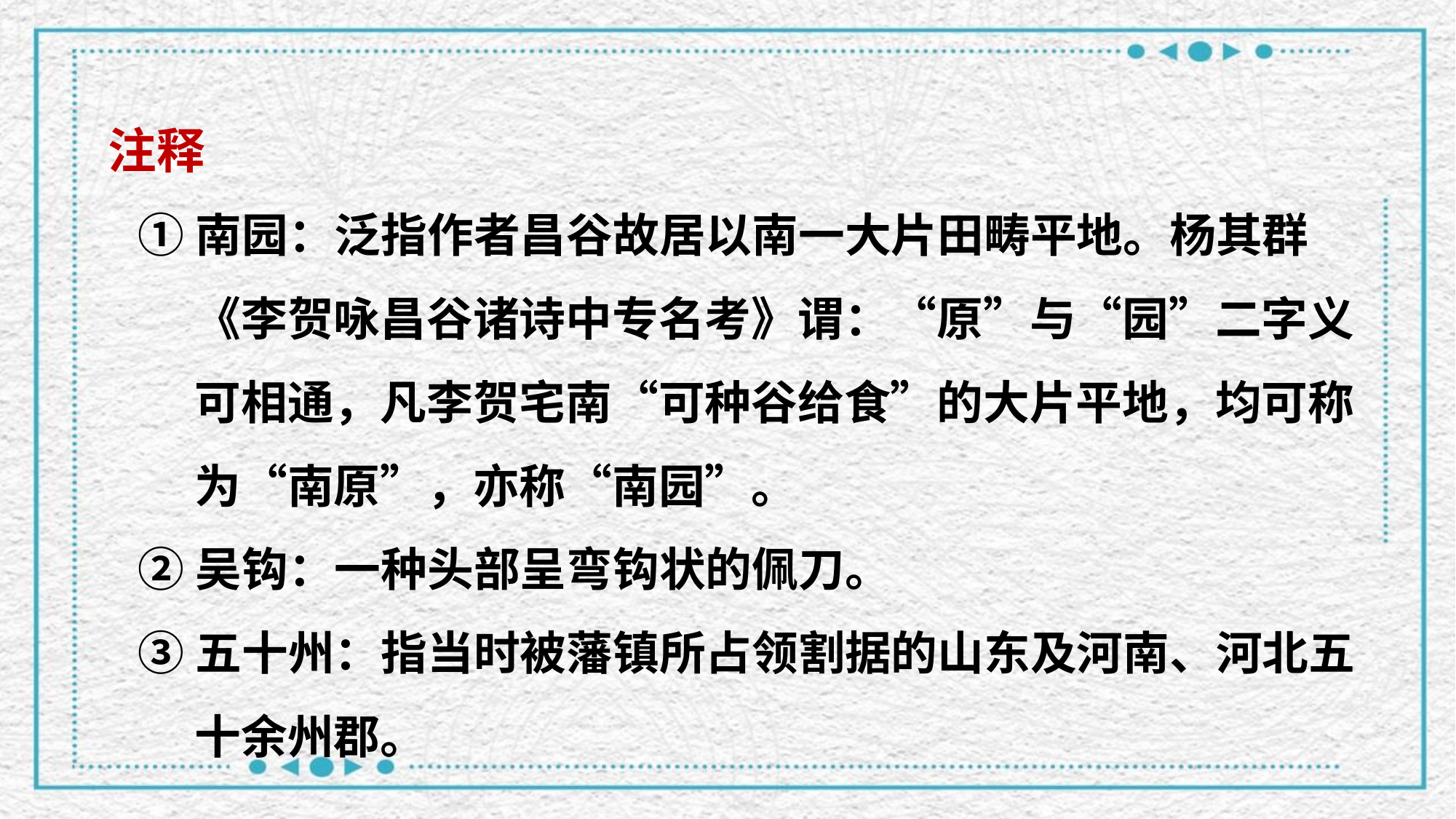

注释
①南园：泛指作者昌谷故居以南一大片田畴平地。杨其群《李贺咏昌谷诸诗中专名考》谓：“原”与“园”二字义可相通，凡李贺宅南“可种谷给食”的大片平地，均可称为“南原”，亦称“南园”。
②吴钩：一种头部呈弯钩状的佩刀。
③五十州：指当时被藩镇所占领割据的山东及河南、河北五十余州郡。